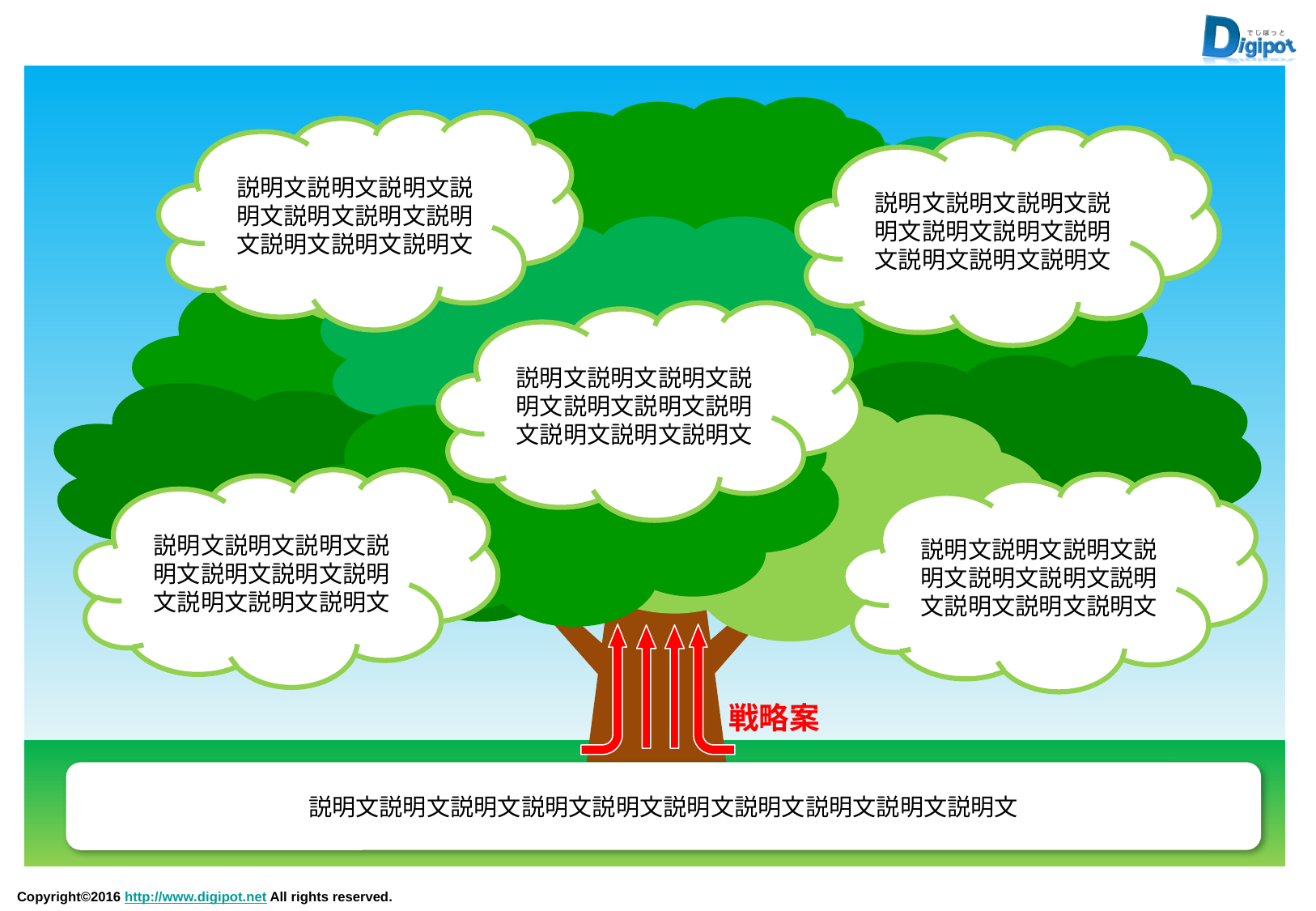

説明文説明文説明文説明文説明文説明文説明文説明文説明文説明文
説明文説明文説明文説明文説明文説明文説明文説明文説明文説明文
説明文説明文説明文説明文説明文説明文説明文説明文説明文説明文
説明文説明文説明文説明文説明文説明文説明文説明文説明文説明文
説明文説明文説明文説明文説明文説明文説明文説明文説明文説明文

戦略案

説明文説明文説明文説明文説明文説明文説明文説明文説明文説明文